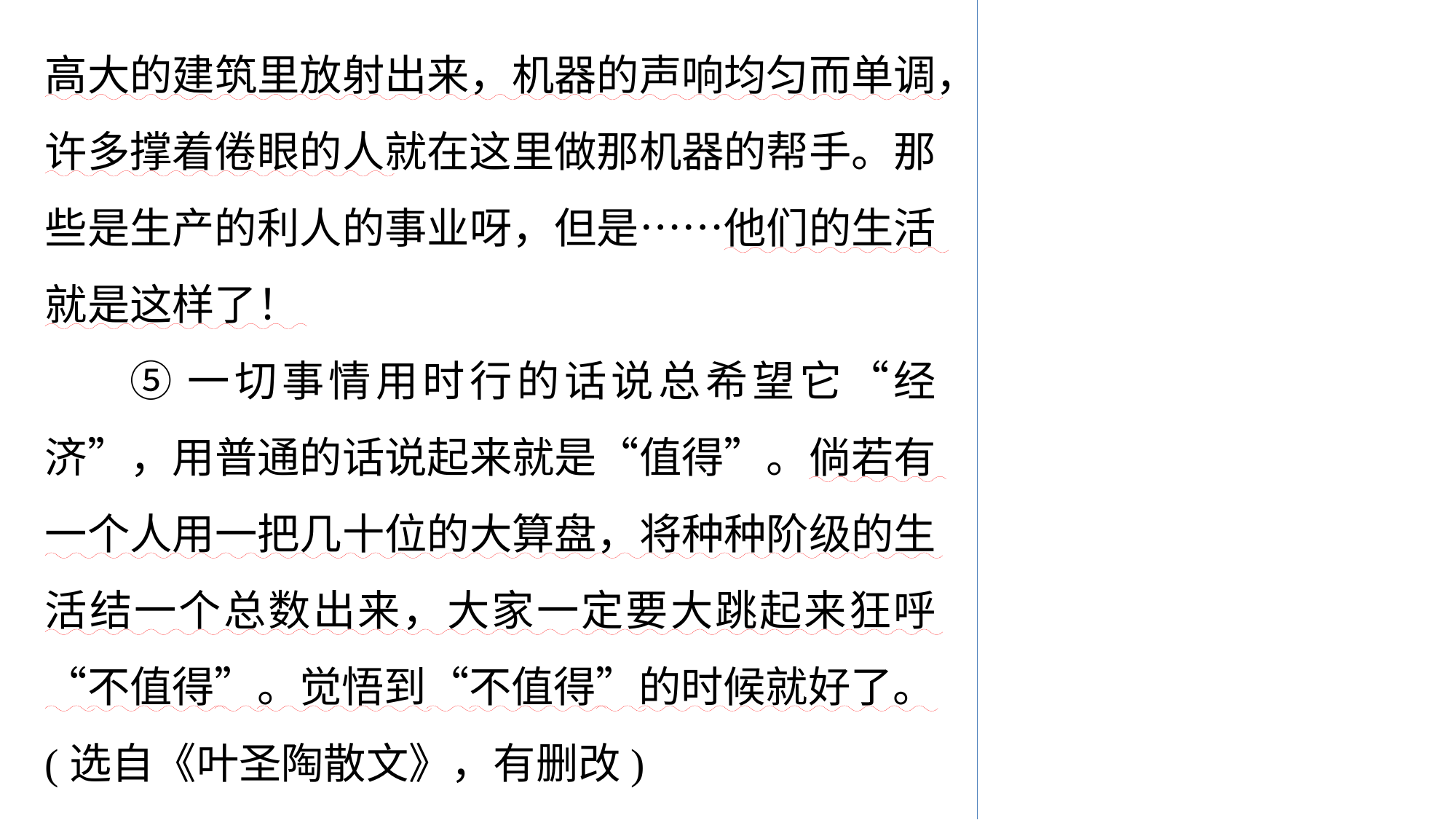

高大的建筑里放射出来，机器的声响均匀而单调，许多撑着倦眼的人就在这里做那机器的帮手。那些是生产的利人的事业呀，但是……他们的生活就是这样了！
⑤一切事情用时行的话说总希望它“经济”，用普通的话说起来就是“值得”。倘若有一个人用一把几十位的大算盘，将种种阶级的生活结一个总数出来，大家一定要大跳起来狂呼“不值得”。觉悟到“不值得”的时候就好了。(选自《叶圣陶散文》，有删改)